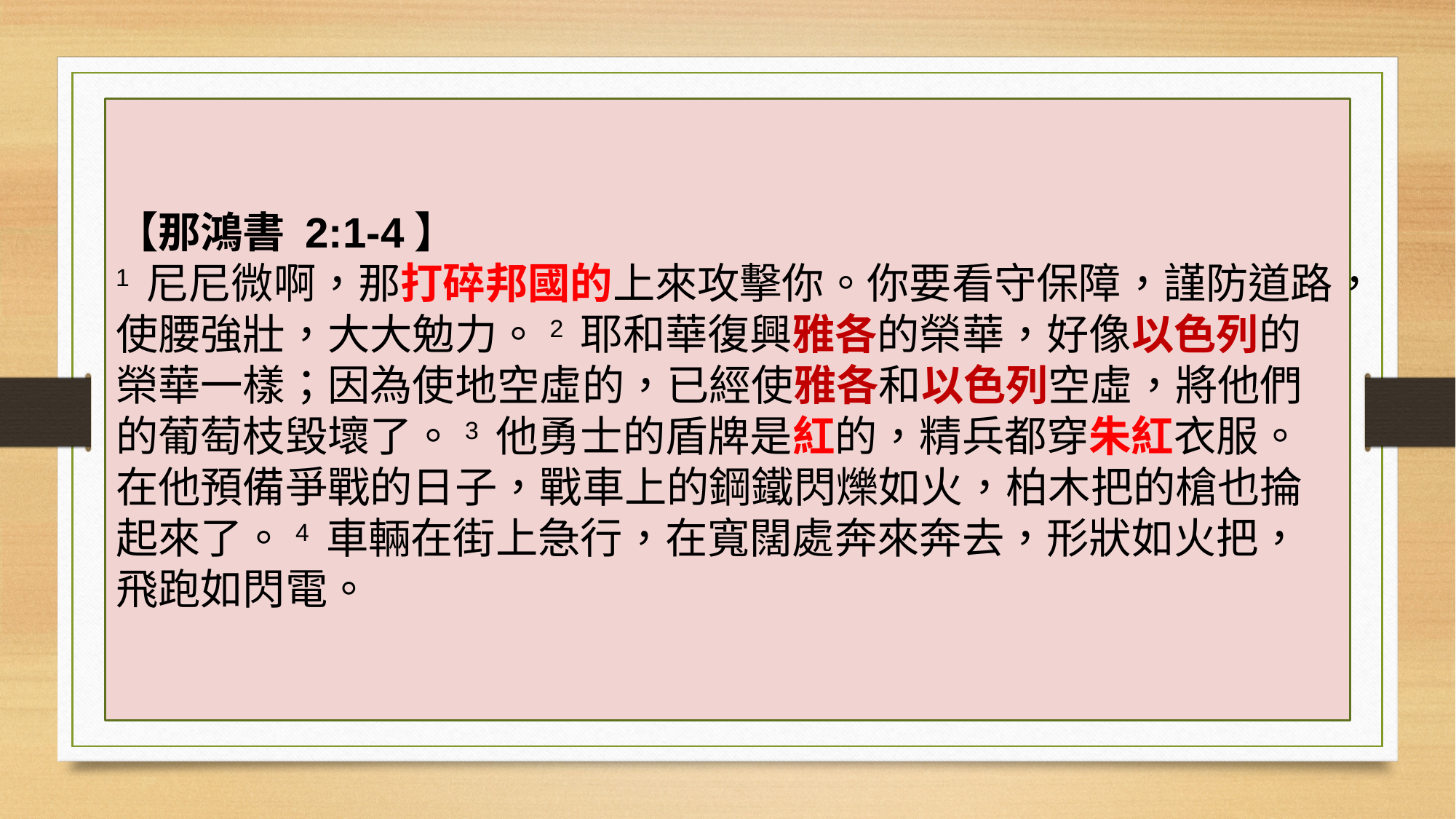

【那鴻書 2:1-4】
1 尼尼微啊，那打碎邦國的上來攻擊你。你要看守保障，謹防道路，使腰強壯，大大勉力。2 耶和華復興雅各的榮華，好像以色列的榮華一樣；因為使地空虛的，已經使雅各和以色列空虛，將他們的葡萄枝毀壞了。3 他勇士的盾牌是紅的，精兵都穿朱紅衣服。在他預備爭戰的日子，戰車上的鋼鐵閃爍如火，柏木把的槍也掄起來了。4 車輛在街上急行，在寬闊處奔來奔去，形狀如火把，飛跑如閃電。
#